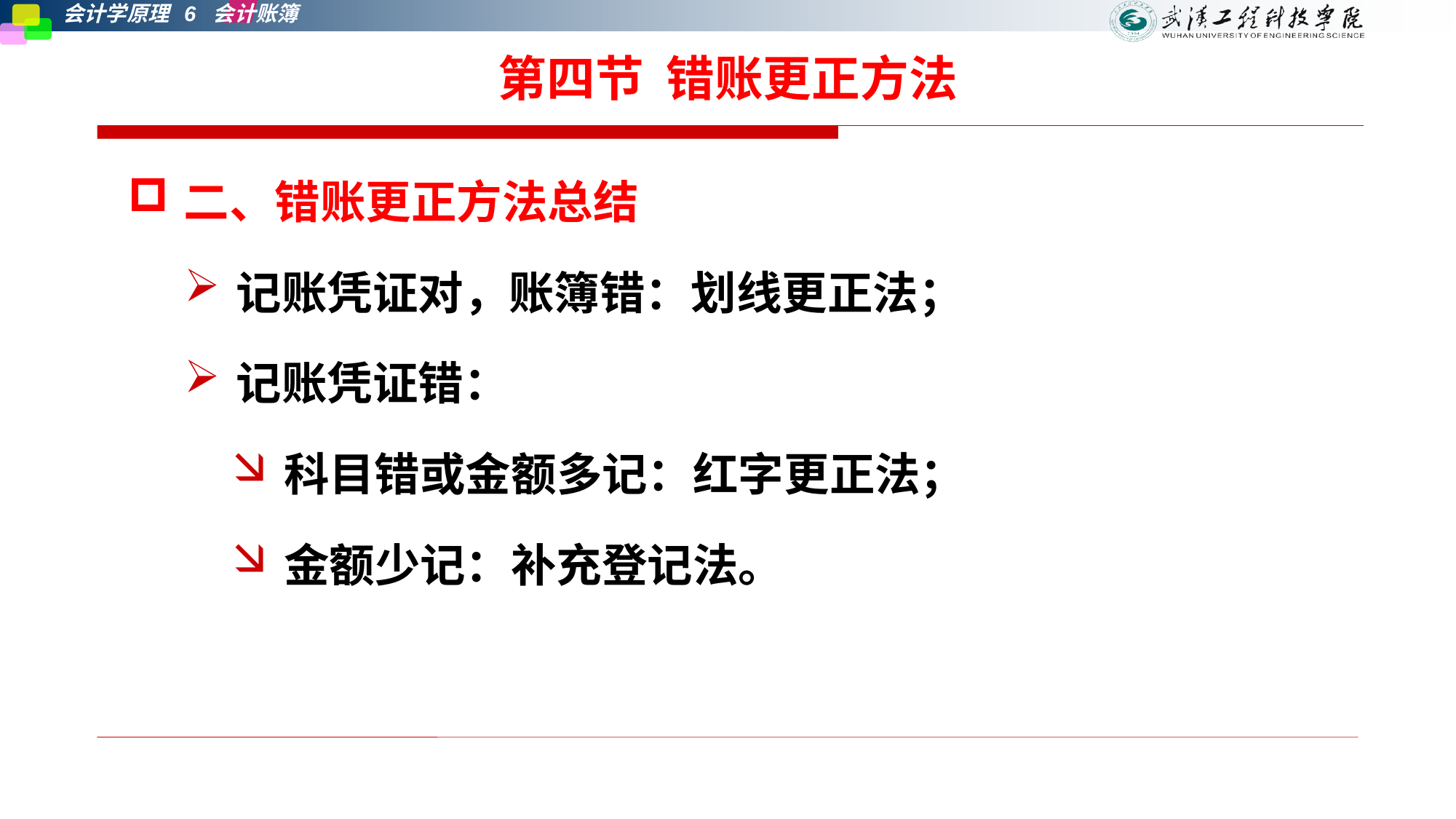

# 第四节  错账更正方法
二、错账更正方法总结
记账凭证对，账簿错：划线更正法；
记账凭证错：
科目错或金额多记：红字更正法；
金额少记：补充登记法。